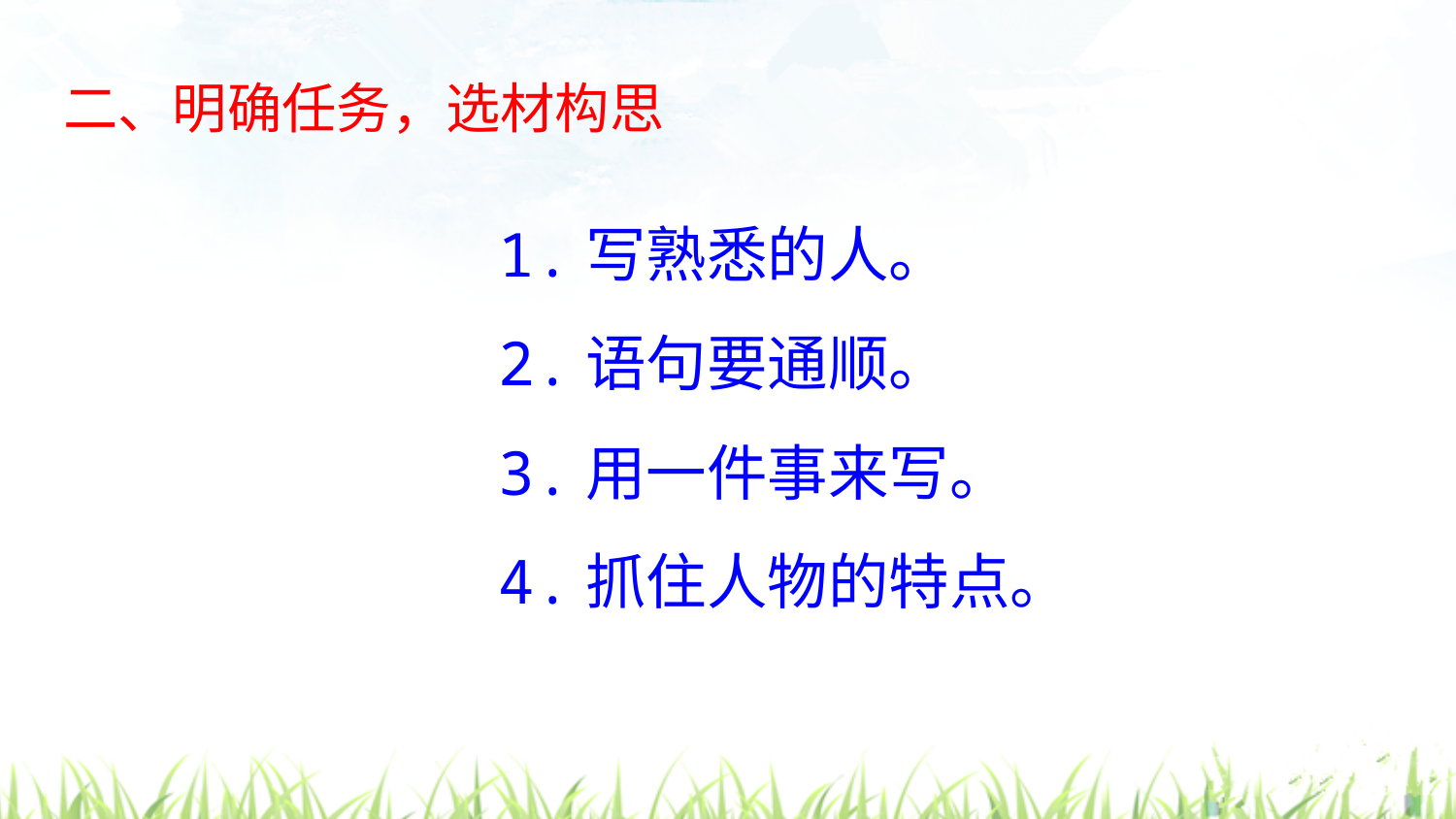

二、明确任务，选材构思
1.写熟悉的人。
2.语句要通顺。
3.用一件事来写。
4.抓住人物的特点。